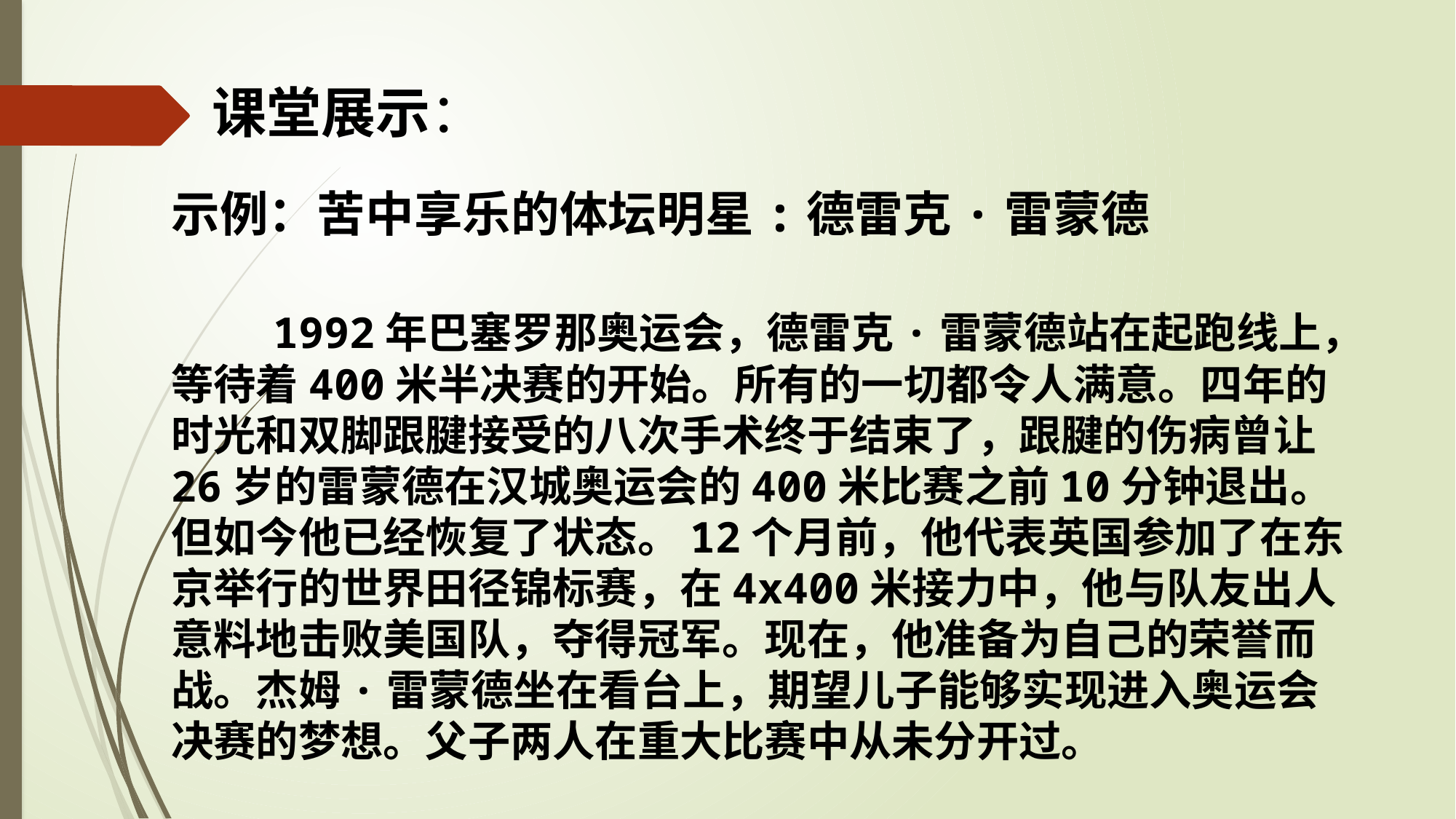

课堂展示：
示例：苦中享乐的体坛明星:德雷克·雷蒙德

    1992年巴塞罗那奥运会，德雷克·雷蒙德站在起跑线上，等待着400米半决赛的开始。所有的一切都令人满意。四年的时光和双脚跟腱接受的八次手术终于结束了，跟腱的伤病曾让26岁的雷蒙德在汉城奥运会的400米比赛之前10分钟退出。但如今他已经恢复了状态。12个月前，他代表英国参加了在东京举行的世界田径锦标赛，在4x400米接力中，他与队友出人意料地击败美国队，夺得冠军。现在，他准备为自己的荣誉而战。杰姆·雷蒙德坐在看台上，期望儿子能够实现进入奥运会决赛的梦想。父子两人在重大比赛中从未分开过。